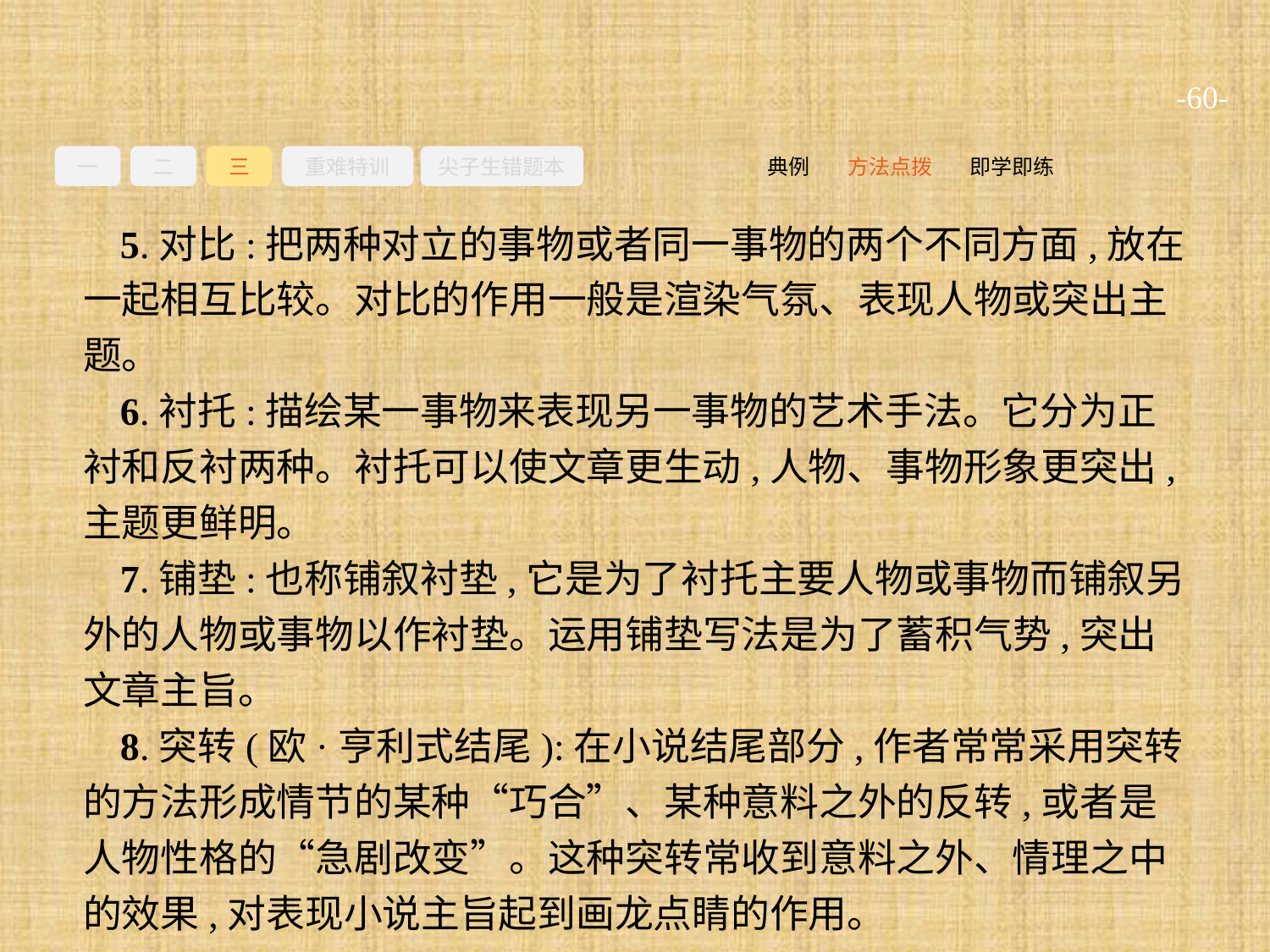

-60-
一
二
三
重难特训
尖子生错题本
即学即练
方法点拨
典例
5.对比:把两种对立的事物或者同一事物的两个不同方面,放在一起相互比较。对比的作用一般是渲染气氛、表现人物或突出主题。
6.衬托:描绘某一事物来表现另一事物的艺术手法。它分为正衬和反衬两种。衬托可以使文章更生动,人物、事物形象更突出,主题更鲜明。
7.铺垫:也称铺叙衬垫,它是为了衬托主要人物或事物而铺叙另外的人物或事物以作衬垫。运用铺垫写法是为了蓄积气势,突出文章主旨。
8.突转(欧·亨利式结尾):在小说结尾部分,作者常常采用突转的方法形成情节的某种“巧合”、某种意料之外的反转,或者是人物性格的“急剧改变”。这种突转常收到意料之外、情理之中的效果,对表现小说主旨起到画龙点睛的作用。